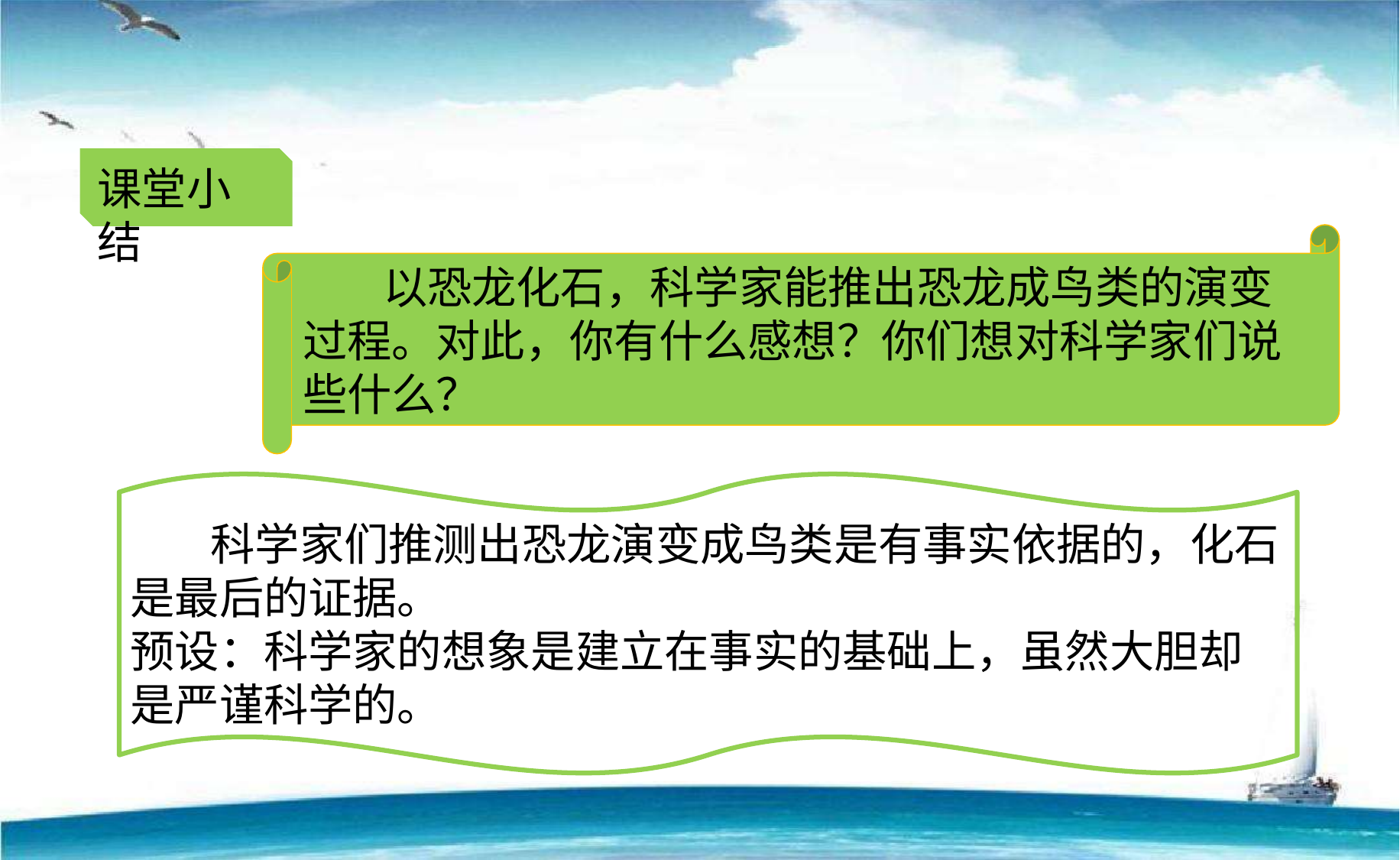

课堂小结
       以恐龙化石，科学家能推出恐龙成鸟类的演变过程。对此，你有什么感想？你们想对科学家们说些什么？
       科学家们推测出恐龙演变成鸟类是有事实依据的，化石是最后的证据。
预设：科学家的想象是建立在事实的基础上，虽然大胆却是严谨科学的。